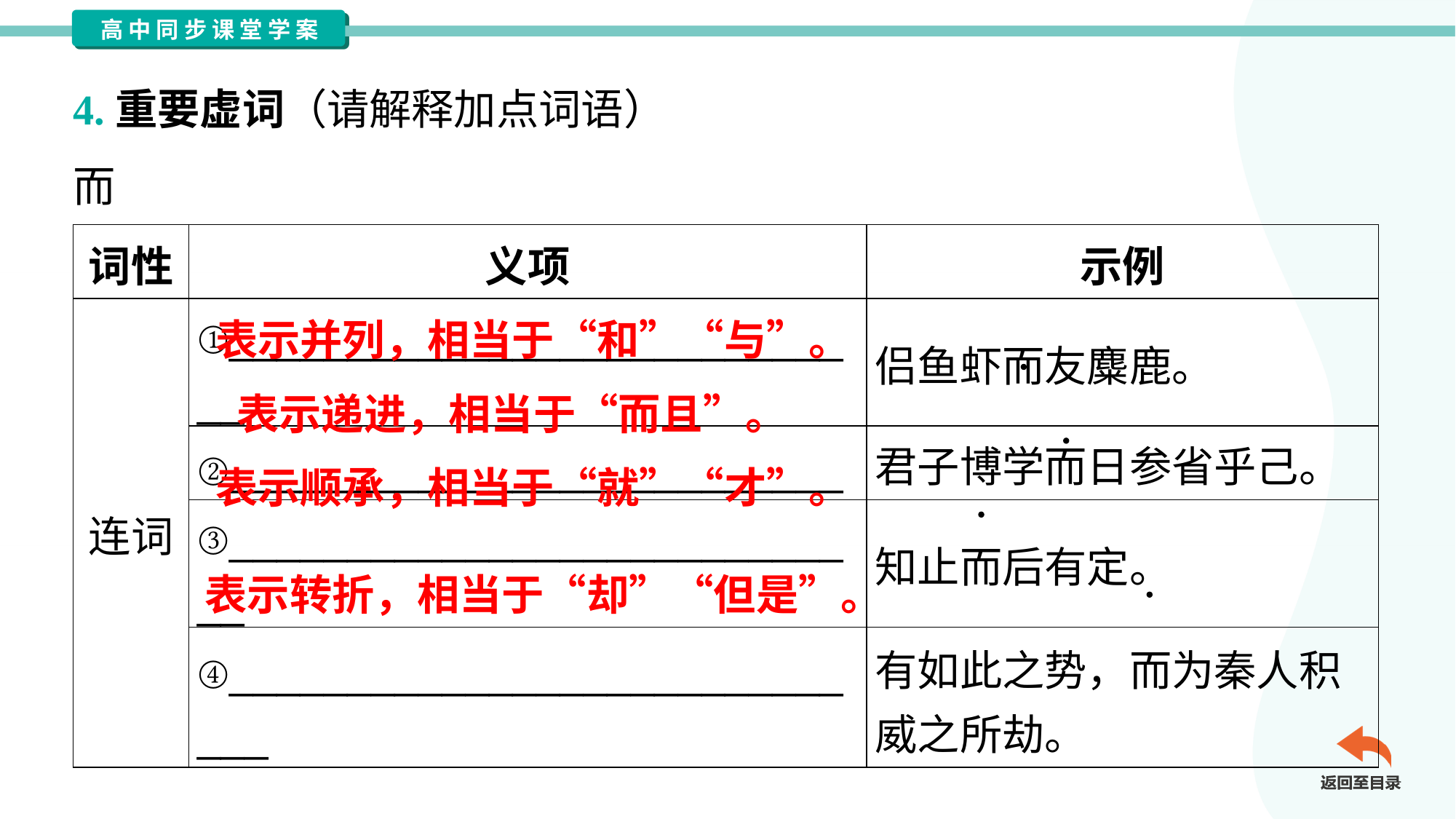

4.重要虚词（请解释加点词语）
而
| 词性 | 义项 | 示例 |
| --- | --- | --- |
| 连词 | ①\_\_\_\_\_\_\_\_\_\_\_\_\_\_\_\_\_\_\_\_\_\_\_\_\_\_\_\_ | 侣鱼虾而友麋鹿。 |
|  | ②\_\_\_\_\_\_\_\_\_\_\_\_\_\_\_\_\_\_\_\_\_\_\_\_\_\_ | 君子博学而日参省乎己。 |
|  | ③\_\_\_\_\_\_\_\_\_\_\_\_\_\_\_\_\_\_\_\_\_\_\_\_\_\_\_\_ | 知止而后有定。 |
|  | ④\_\_\_\_\_\_\_\_\_\_\_\_\_\_\_\_\_\_\_\_\_\_\_\_\_\_\_\_\_ | 有如此之势，而为秦人积 威之所劫。 |
表示并列，相当于“和”“与”。

表示递进，相当于“而且”。

表示顺承，相当于“就”“才”。

表示转折，相当于“却”“但是”。